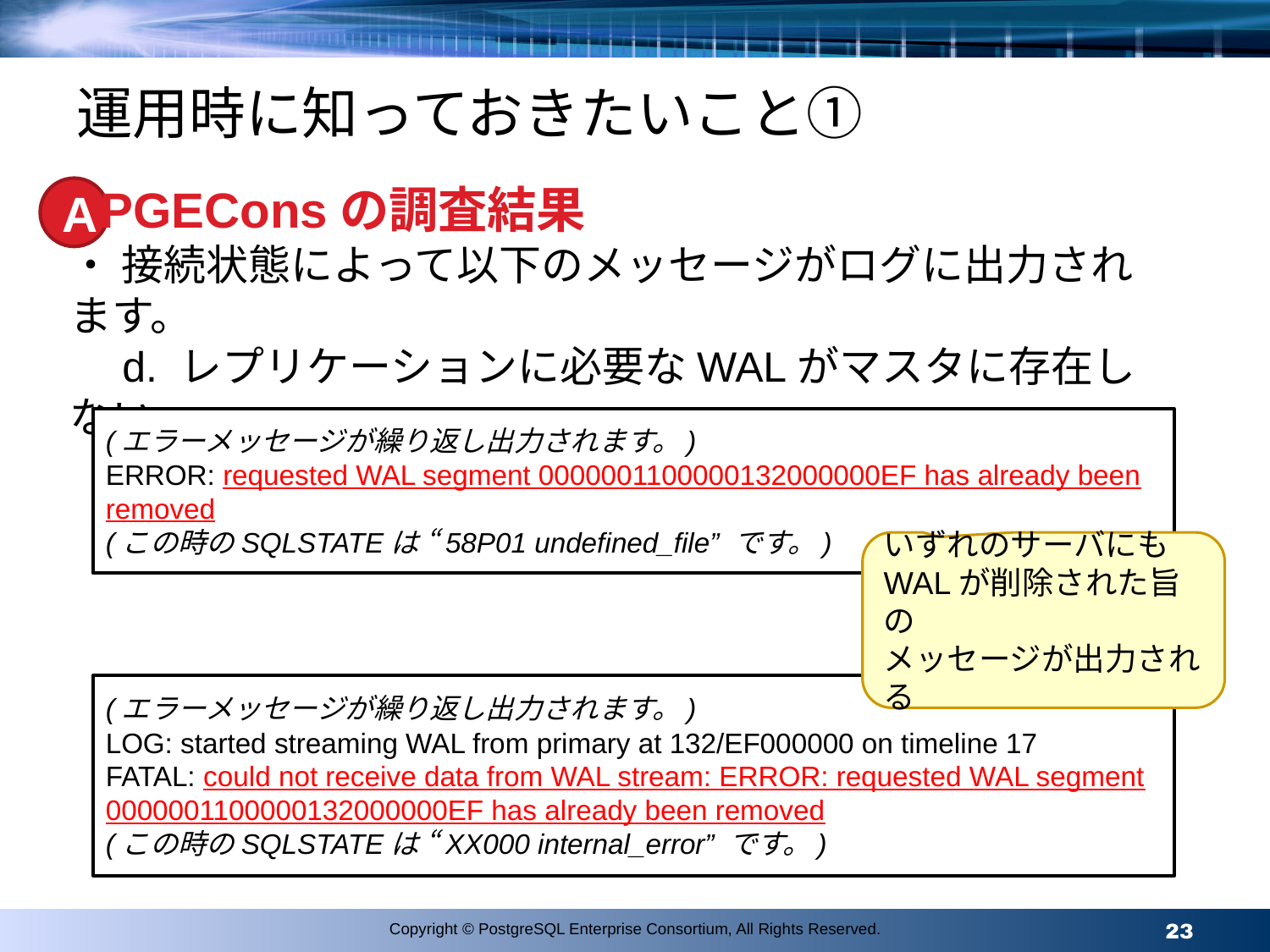

# 運用時に知っておきたいこと①
PGEConsの調査結果
A
・ 接続状態によって以下のメッセージがログに出力されます。
　d. レプリケーションに必要なWALがマスタに存在しない
　　(マスタのログファイル)

　　(スレーブのログファイル)
(エラーメッセージが繰り返し出力されます。)
ERROR: requested WAL segment 0000001100000132000000EF has already been removed
(この時のSQLSTATEは “58P01 undefined_file” です。)
いずれのサーバにも
WALが削除された旨の
メッセージが出力される
(エラーメッセージが繰り返し出力されます。)
LOG: started streaming WAL from primary at 132/EF000000 on timeline 17
FATAL: could not receive data from WAL stream: ERROR: requested WAL segment 0000001100000132000000EF has already been removed
(この時のSQLSTATEは “XX000 internal_error” です。)
23